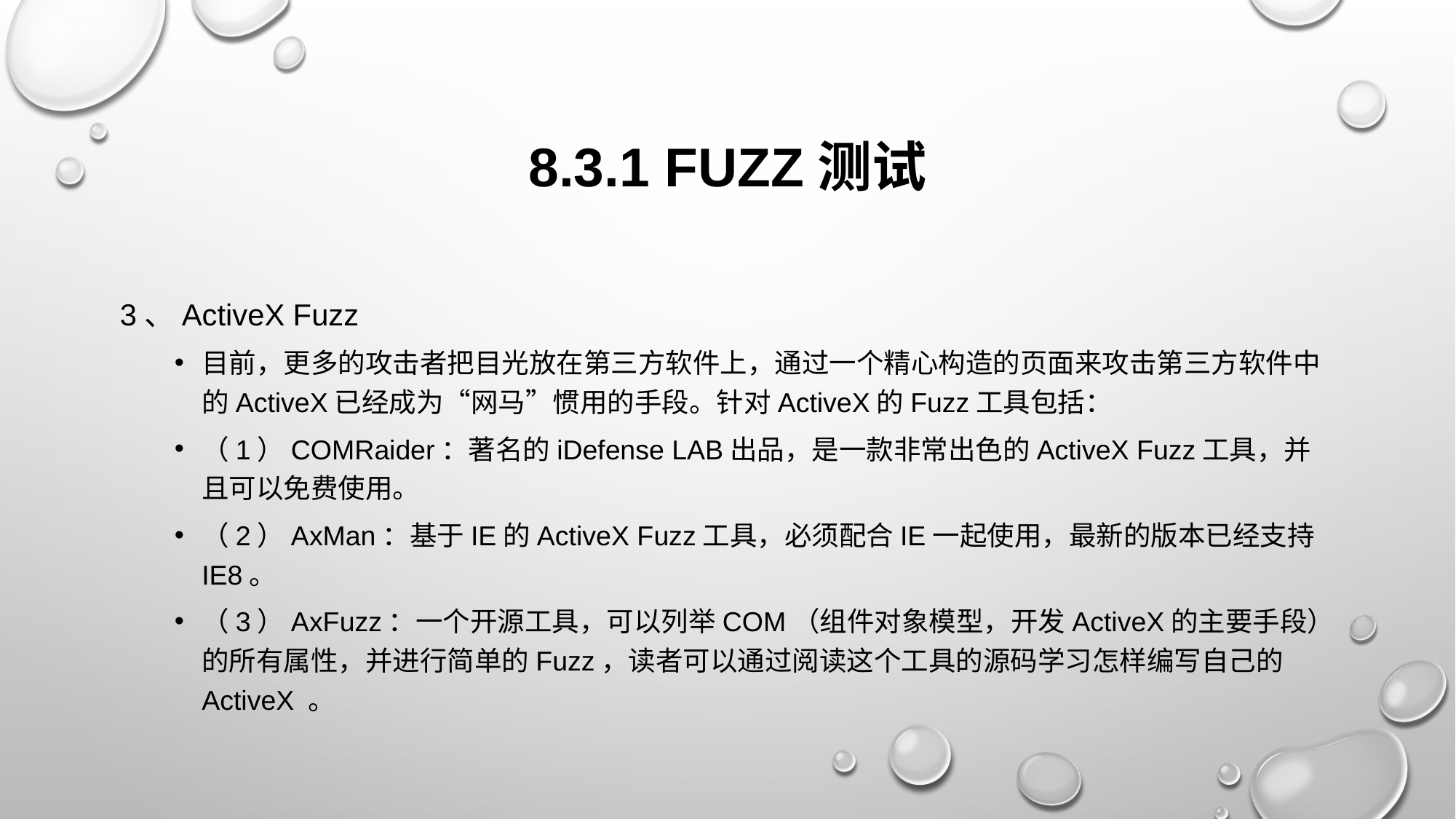

# 8.3.1 Fuzz测试
3、ActiveX Fuzz
目前，更多的攻击者把目光放在第三方软件上，通过一个精心构造的页面来攻击第三方软件中的ActiveX已经成为“网马”惯用的手段。针对ActiveX的Fuzz工具包括：
（1）COMRaider：著名的iDefense LAB出品，是一款非常出色的ActiveX Fuzz工具，并且可以免费使用。
（2）AxMan：基于IE的ActiveX Fuzz工具，必须配合IE一起使用，最新的版本已经支持IE8。
（3）AxFuzz：一个开源工具，可以列举COM（组件对象模型，开发ActiveX的主要手段）的所有属性，并进行简单的Fuzz，读者可以通过阅读这个工具的源码学习怎样编写自己的ActiveX 。